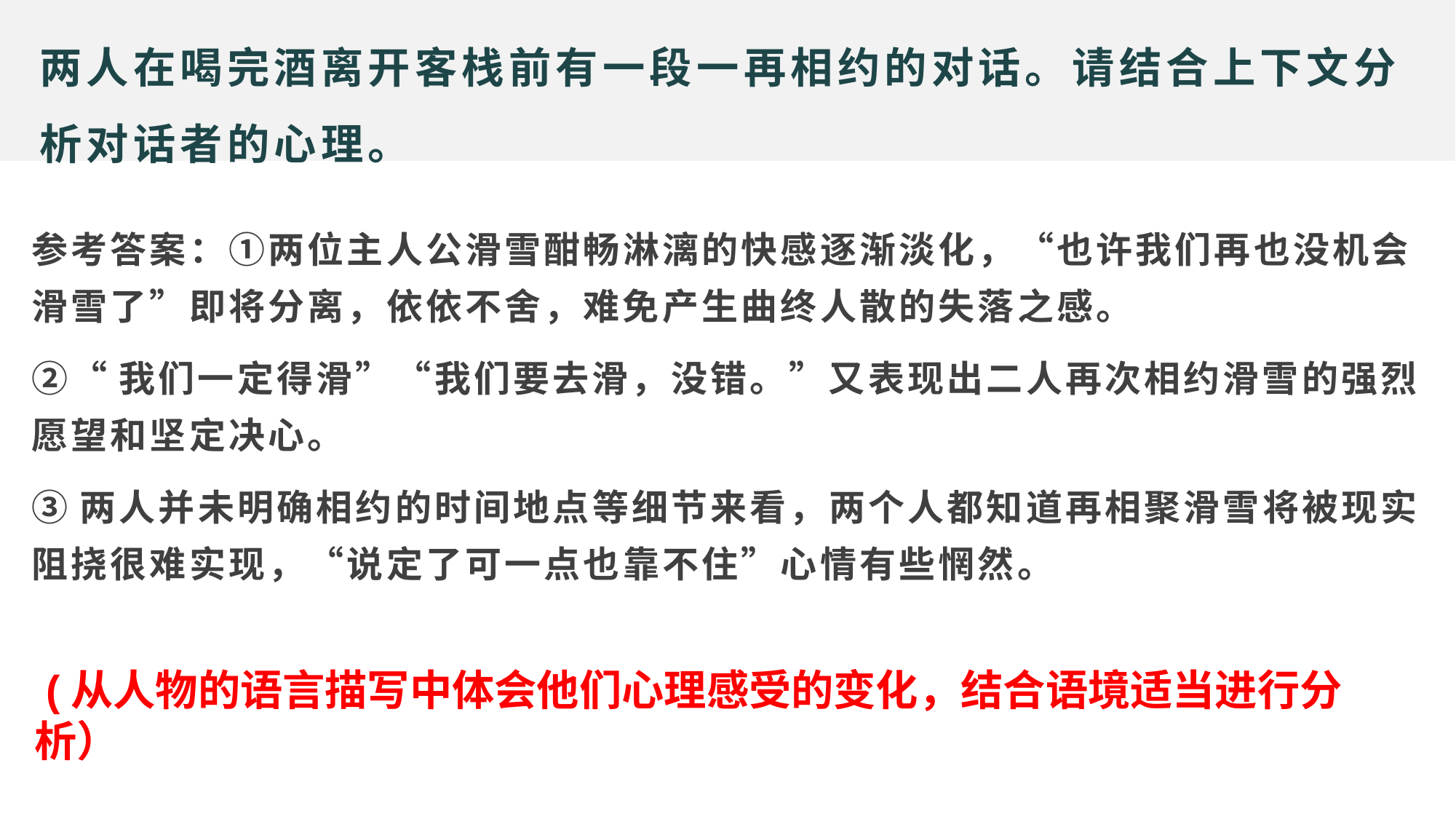

两人在喝完酒离开客栈前有一段一再相约的对话。请结合上下文分析对话者的心理。
参考答案：①两位主人公滑雪酣畅淋漓的快感逐渐淡化，“也许我们再也没机会滑雪了”即将分离，依依不舍，难免产生曲终人散的失落之感。
②“我们一定得滑”“我们要去滑，没错。”又表现出二人再次相约滑雪的强烈愿望和坚定决心。
③两人并未明确相约的时间地点等细节来看，两个人都知道再相聚滑雪将被现实阻挠很难实现，“说定了可一点也靠不住”心情有些惘然。
 (从人物的语言描写中体会他们心理感受的变化，结合语境适当进行分析）